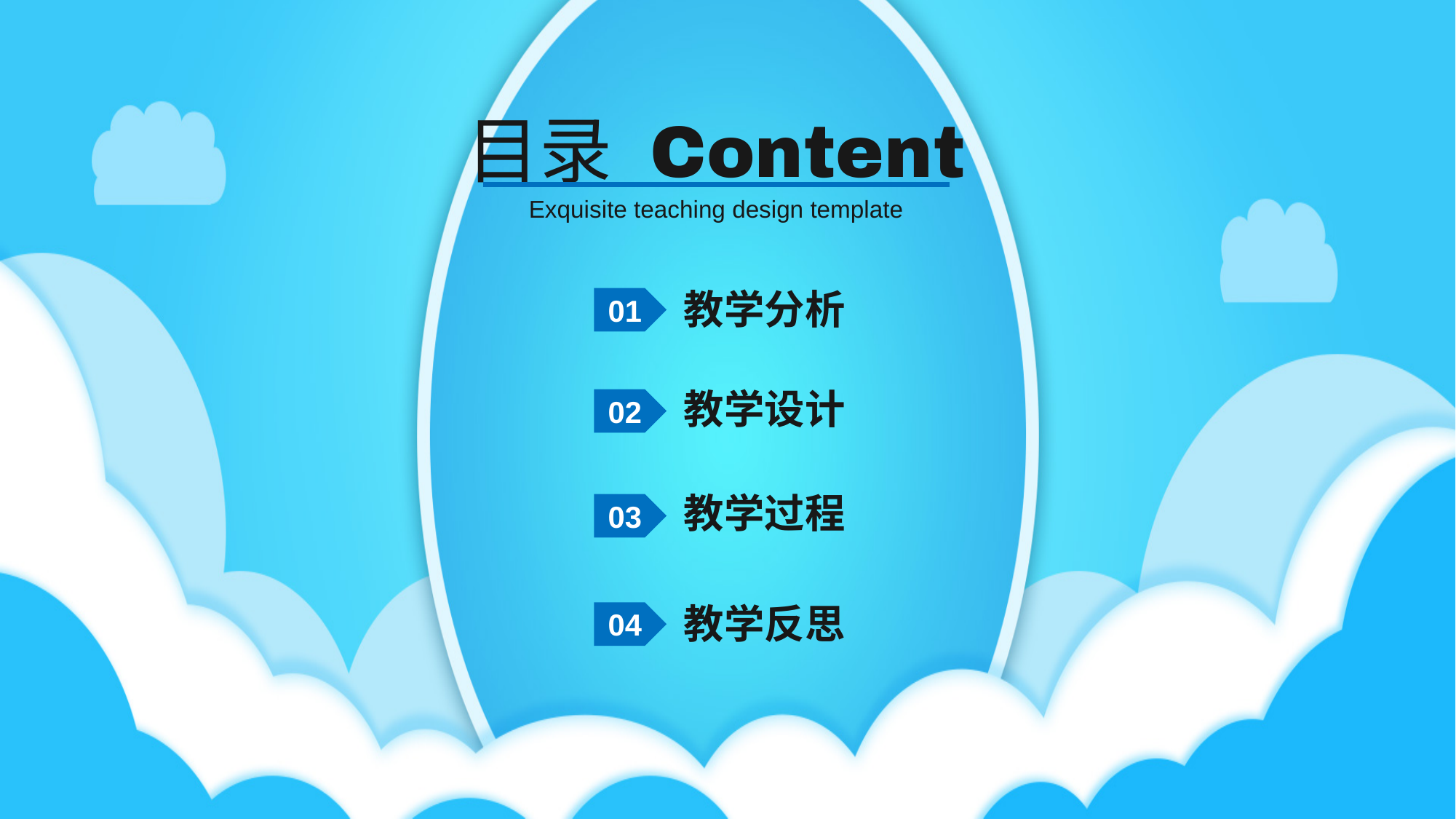

目录 Content
Exquisite teaching design template
教学分析
01
教学设计
02
教学过程
03
教学反思
04